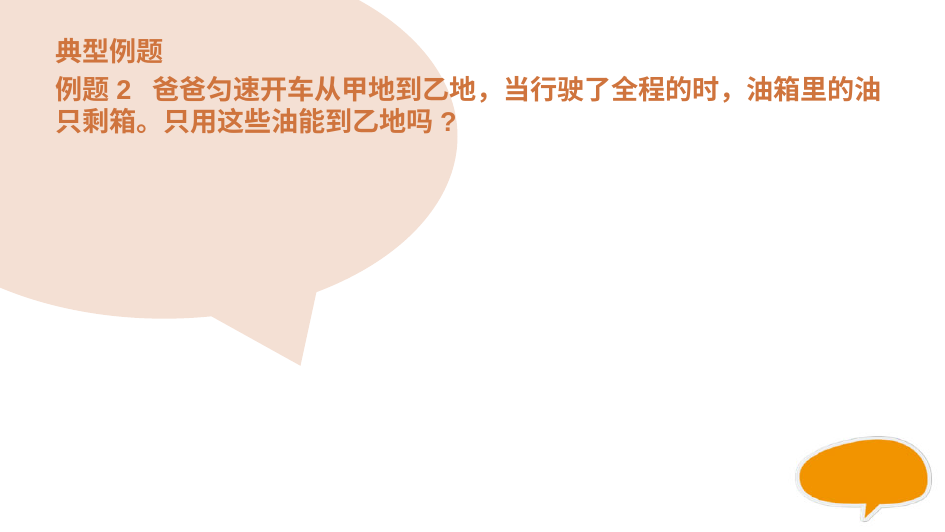

#
典型例题
例题2  爸爸匀速开车从甲地到乙地，当行驶了全程的时，油箱里的油只剩箱。只用这些油能到乙地吗?